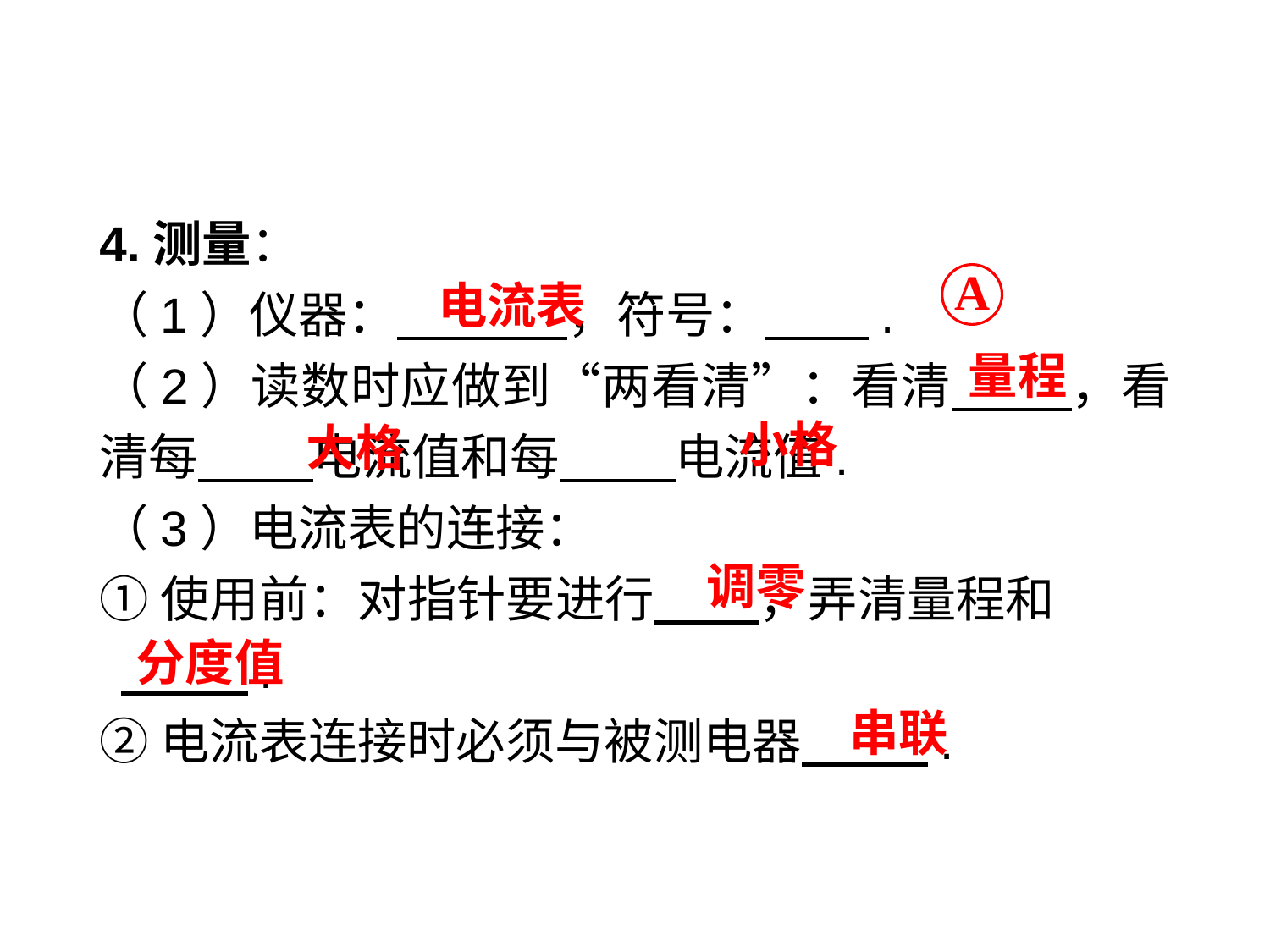

4.测量：
（1）仪器：　           ，符号：　     .
（2）读数时应做到“两看清”：看清　      ，看清每　      电流值和每　      电流值.
（3）电流表的连接：
①使用前：对指针要进行　     ，弄清量程和　         　       .
②电流表连接时必须与被测电器　       .
A

电流表
量程
小格
大格
调零
分度值
串联